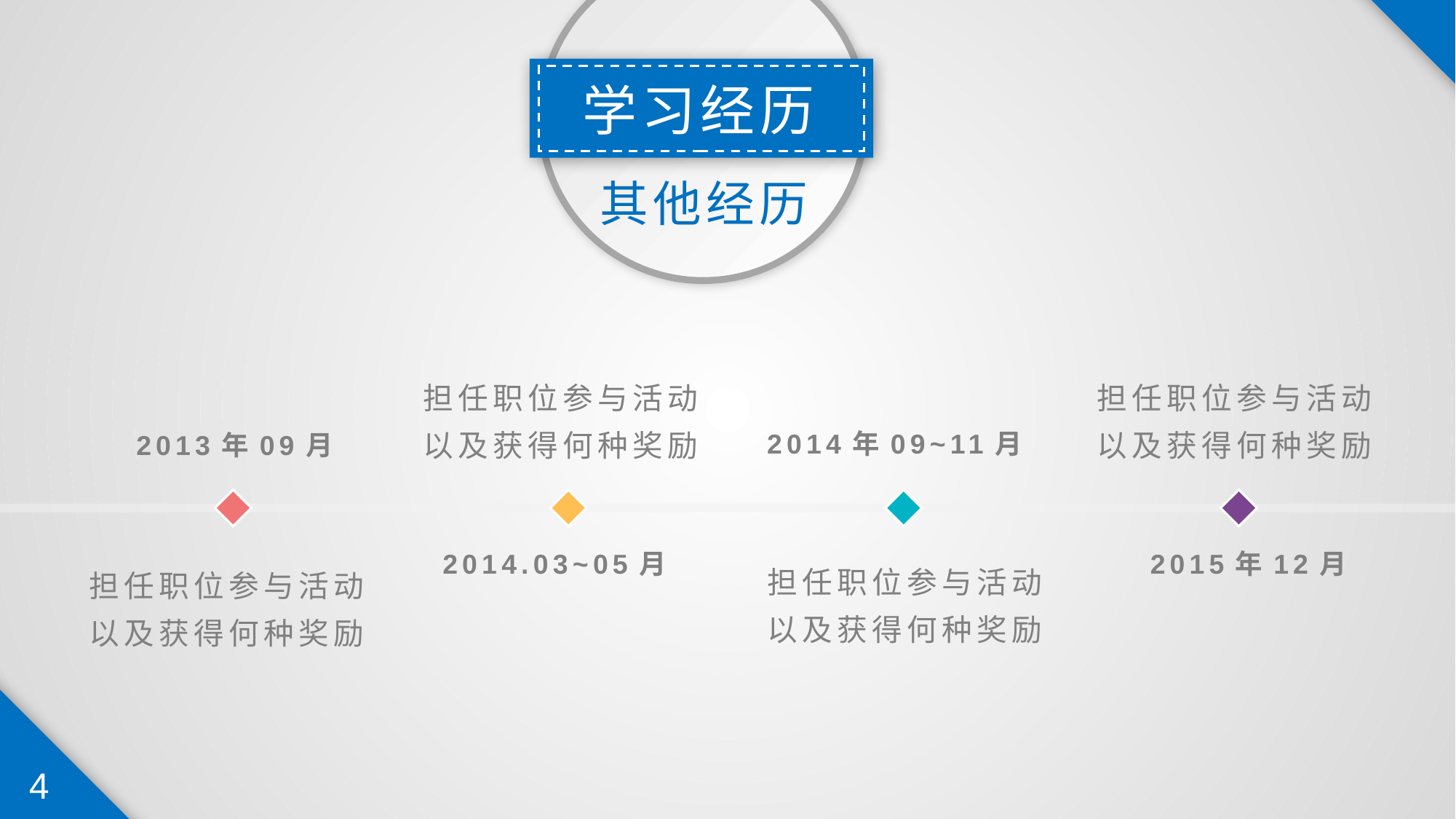

学习经历
其他经历
担任职位参与活动
以及获得何种奖励
担任职位参与活动
以及获得何种奖励
2014年09~11月
2013年09月

2014.03~05月
2015年12月
担任职位参与活动
以及获得何种奖励
担任职位参与活动
以及获得何种奖励

4